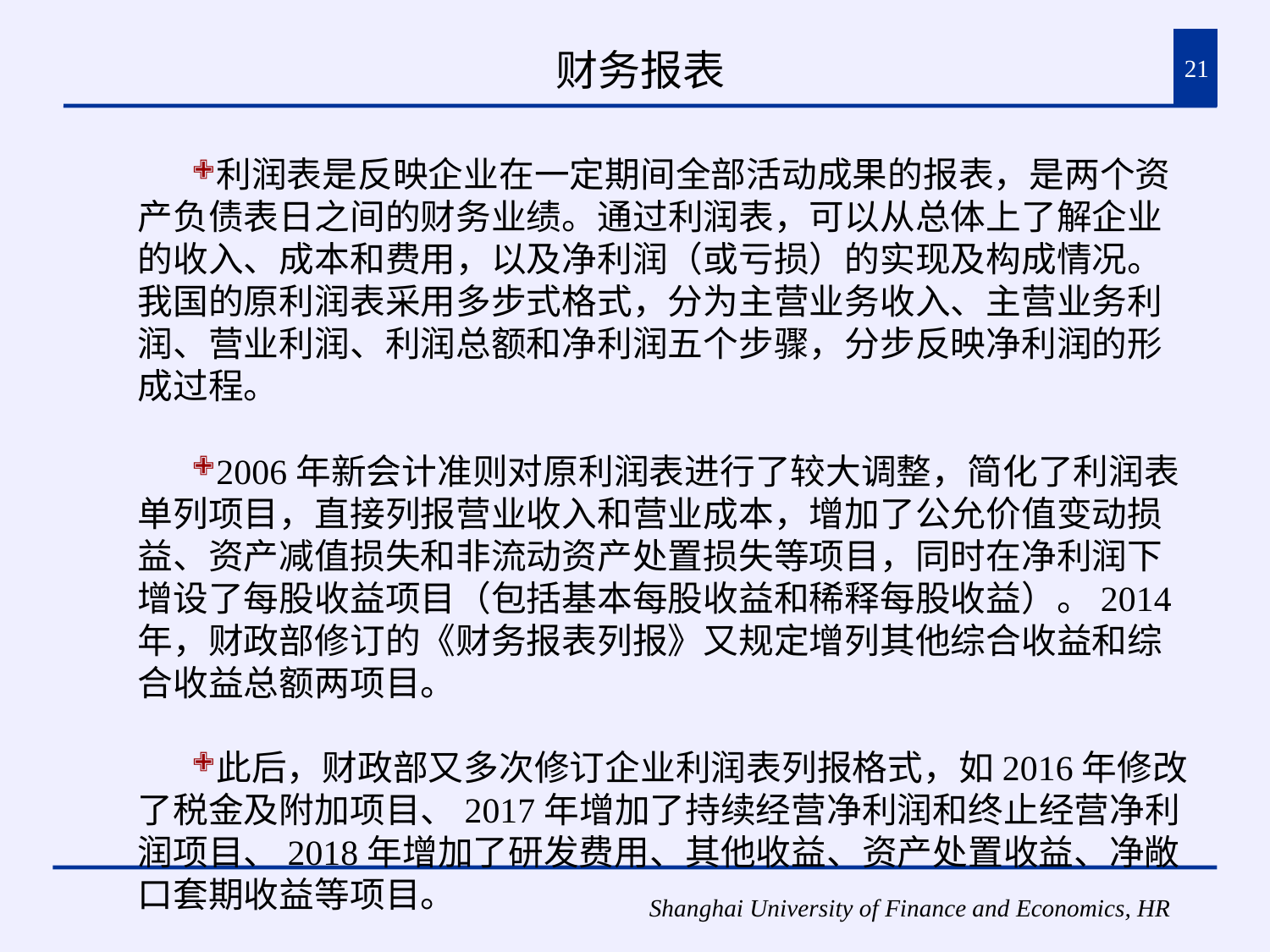

# 财务报表
21
利润表是反映企业在一定期间全部活动成果的报表，是两个资产负债表日之间的财务业绩。通过利润表，可以从总体上了解企业的收入、成本和费用，以及净利润（或亏损）的实现及构成情况。我国的原利润表采用多步式格式，分为主营业务收入、主营业务利润、营业利润、利润总额和净利润五个步骤，分步反映净利润的形成过程。

2006年新会计准则对原利润表进行了较大调整，简化了利润表单列项目，直接列报营业收入和营业成本，增加了公允价值变动损益、资产减值损失和非流动资产处置损失等项目，同时在净利润下增设了每股收益项目（包括基本每股收益和稀释每股收益）。2014年，财政部修订的《财务报表列报》又规定增列其他综合收益和综合收益总额两项目。

此后，财政部又多次修订企业利润表列报格式，如2016年修改了税金及附加项目、2017年增加了持续经营净利润和终止经营净利润项目、2018年增加了研发费用、其他收益、资产处置收益、净敞口套期收益等项目。